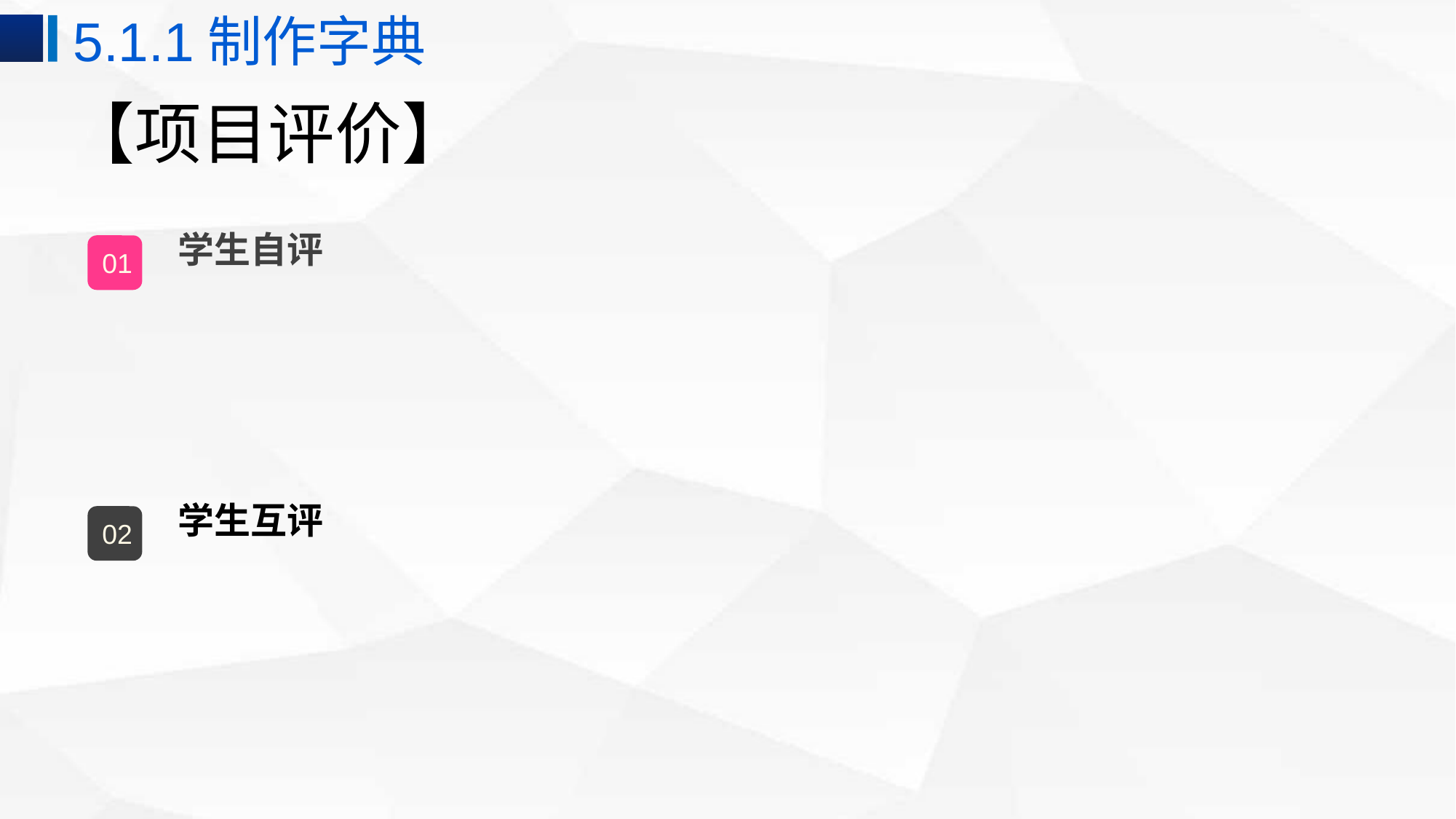

5.1.1制作字典

# 【项目评价】
学生自评

01

学生互评

02